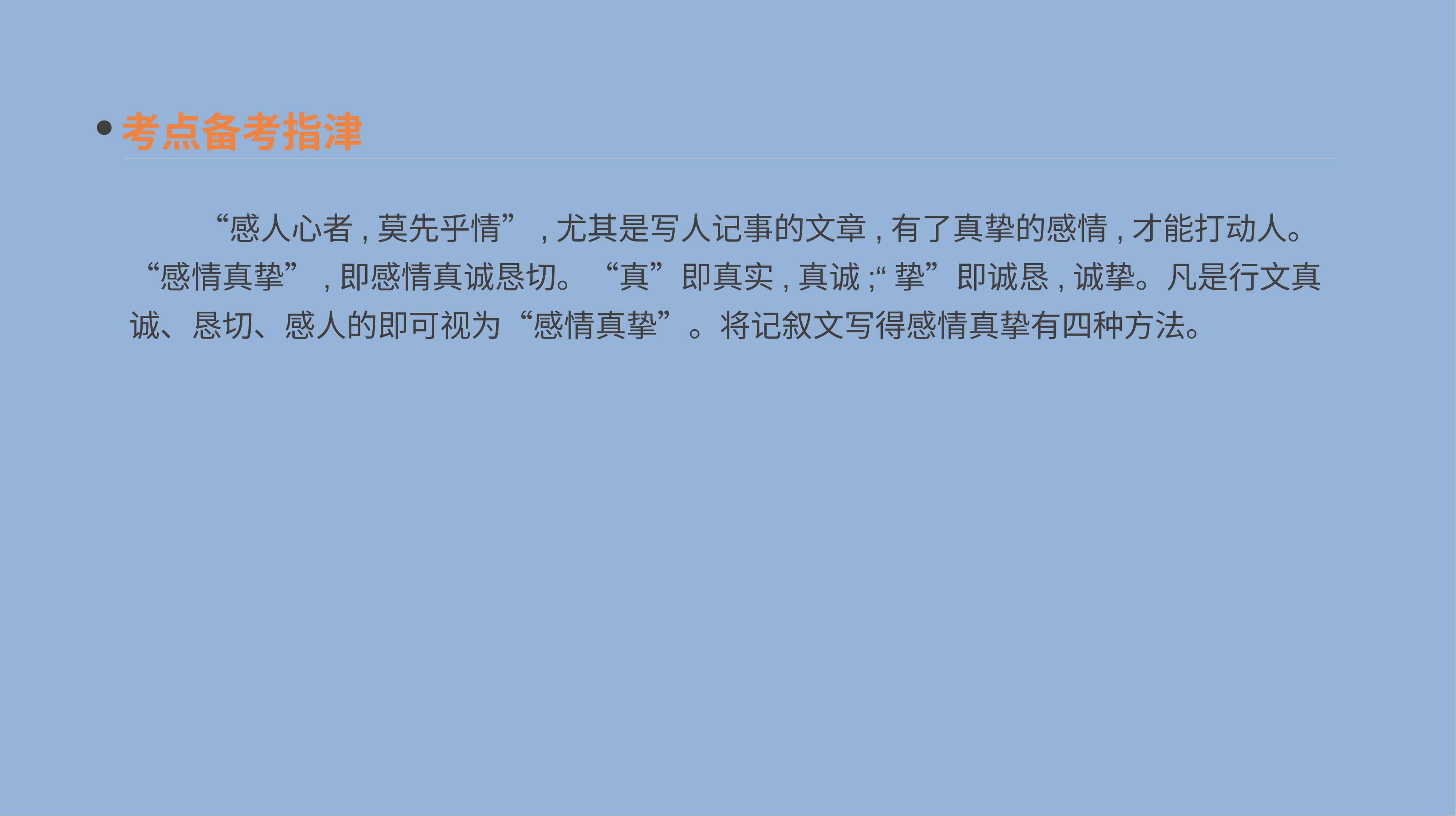

考点备考指津

　　 “感人心者,莫先乎情”,尤其是写人记事的文章,有了真挚的感情,才能打动人。“感情真挚”,即感情真诚恳切。“真”即真实,真诚;“挚”即诚恳,诚挚。凡是行文真诚、恳切、感人的即可视为“感情真挚”。将记叙文写得感情真挚有四种方法。